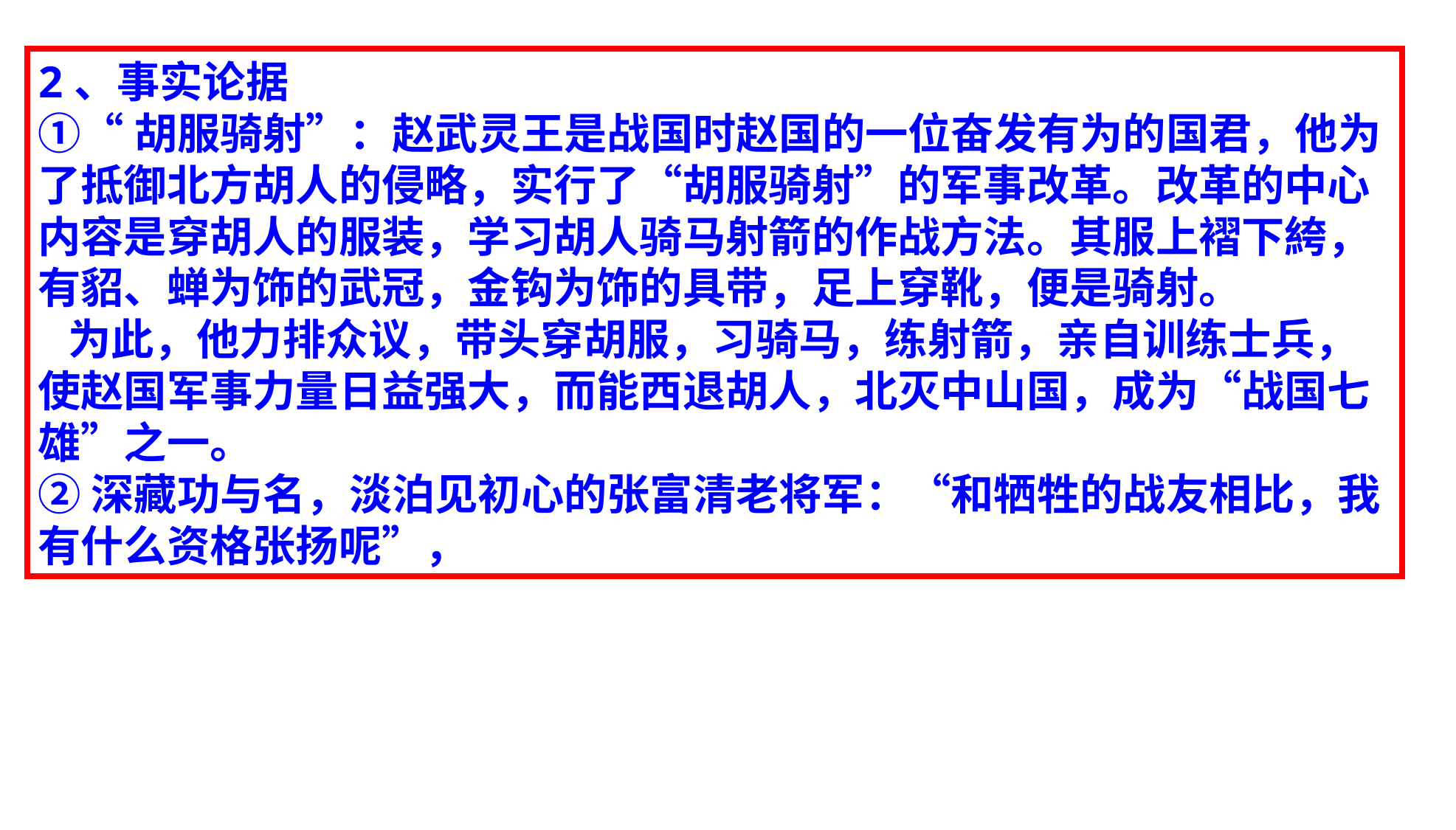

2、事实论据
①“胡服骑射”：赵武灵王是战国时赵国的一位奋发有为的国君，他为了抵御北方胡人的侵略，实行了“胡服骑射”的军事改革。改革的中心内容是穿胡人的服装，学习胡人骑马射箭的作战方法。其服上褶下絝，有貂、蝉为饰的武冠，金钩为饰的具带，足上穿靴，便是骑射。
  为此，他力排众议，带头穿胡服，习骑马，练射箭，亲自训练士兵，使赵国军事力量日益强大，而能西退胡人，北灭中山国，成为“战国七雄”之一。
②深藏功与名，淡泊见初心的张富清老将军：“和牺牲的战友相比，我有什么资格张扬呢”，